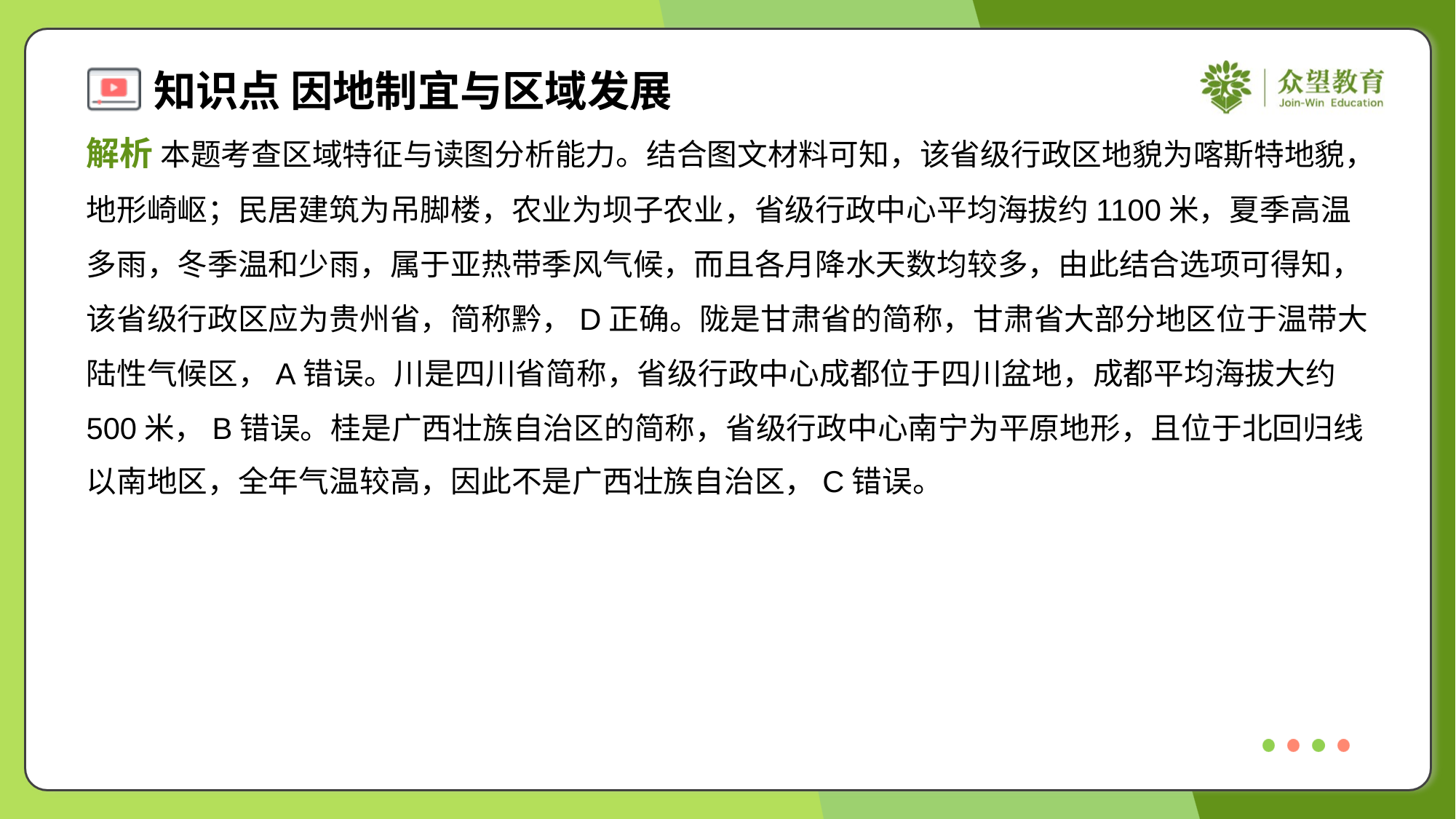

解析 本题考查区域特征与读图分析能力。结合图文材料可知，该省级行政区地貌为喀斯特地貌，
地形崎岖；民居建筑为吊脚楼，农业为坝子农业，省级行政中心平均海拔约1100米，夏季高温
多雨，冬季温和少雨，属于亚热带季风气候，而且各月降水天数均较多，由此结合选项可得知，
该省级行政区应为贵州省，简称黔，D正确。陇是甘肃省的简称，甘肃省大部分地区位于温带大
陆性气候区，A错误。川是四川省简称，省级行政中心成都位于四川盆地，成都平均海拔大约
500米，B错误。桂是广西壮族自治区的简称，省级行政中心南宁为平原地形，且位于北回归线
以南地区，全年气温较高，因此不是广西壮族自治区，C错误。